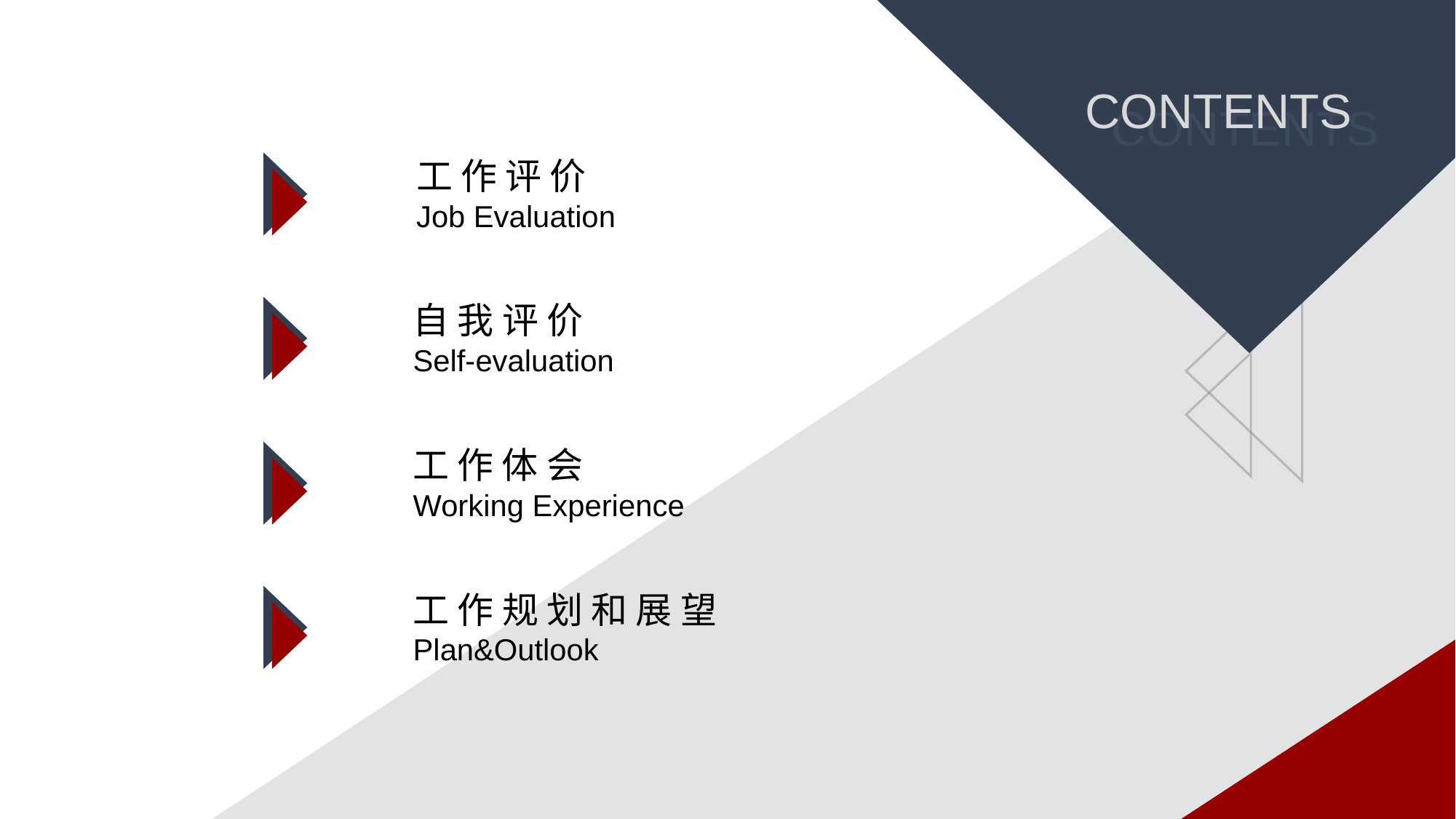

CONTENTS
CONTENTS
工 作 评 价
Job Evaluation

自 我 评 价
Self-evaluation

工 作 体 会
Working Experience

工 作 规 划 和 展 望
Plan&Outlook